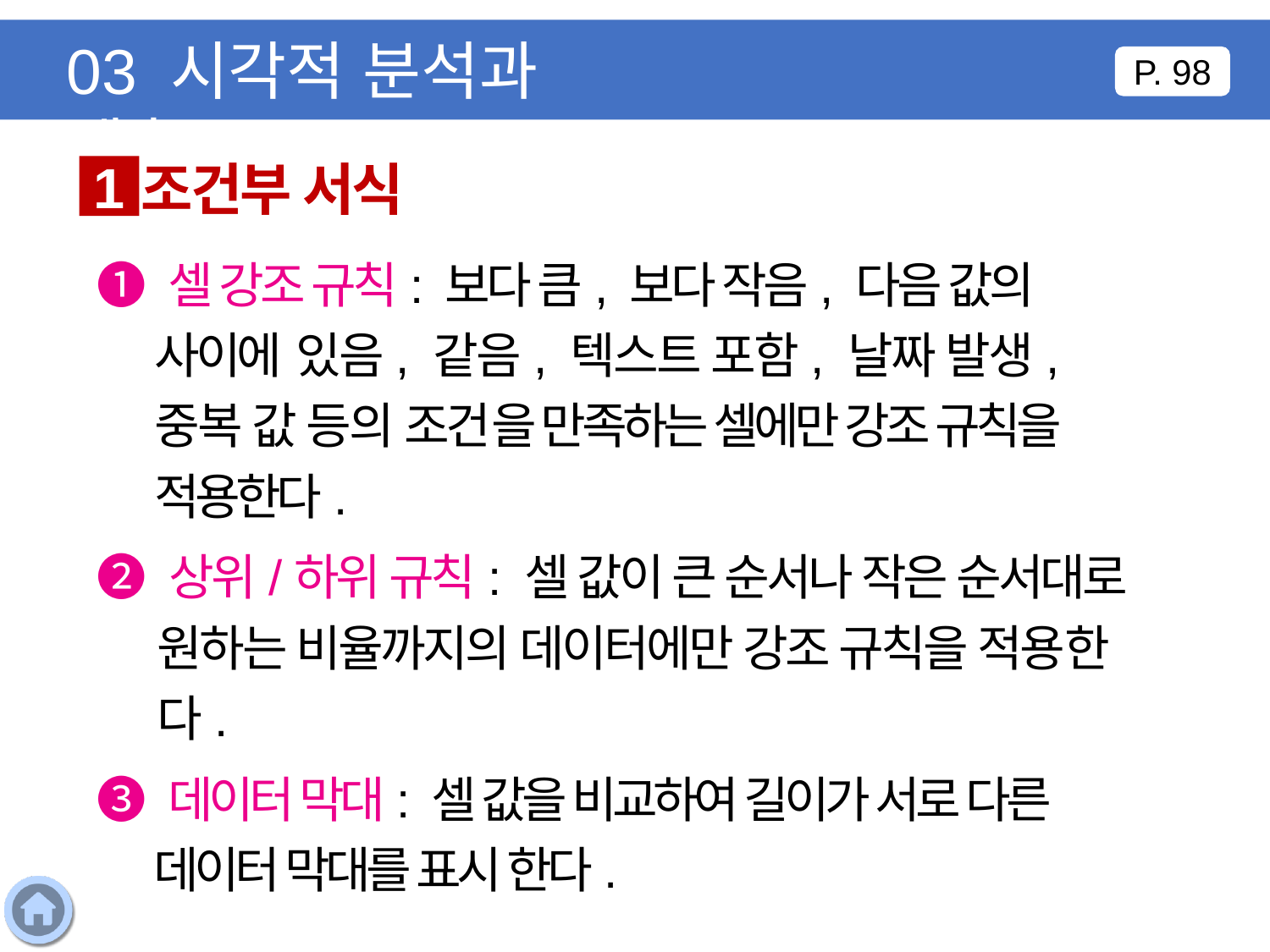

03 시각적 분석과 예측
P. 98
조건부 서식
1
❶ 셀 강조 규칙: 보다 큼, 보다 작음, 다음 값의 사이에 있음, 같음, 텍스트 포함, 날짜 발생, 중복 값 등의 조건을 만족하는 셀에만 강조 규칙을 적용한다.
❷ 상위/하위 규칙: 셀 값이 큰 순서나 작은 순서대로 원하는 비율까지의 데이터에만 강조 규칙을 적용한다.
❸ 데이터 막대: 셀 값을 비교하여 길이가 서로 다른 데이터 막대를 표시 한다.